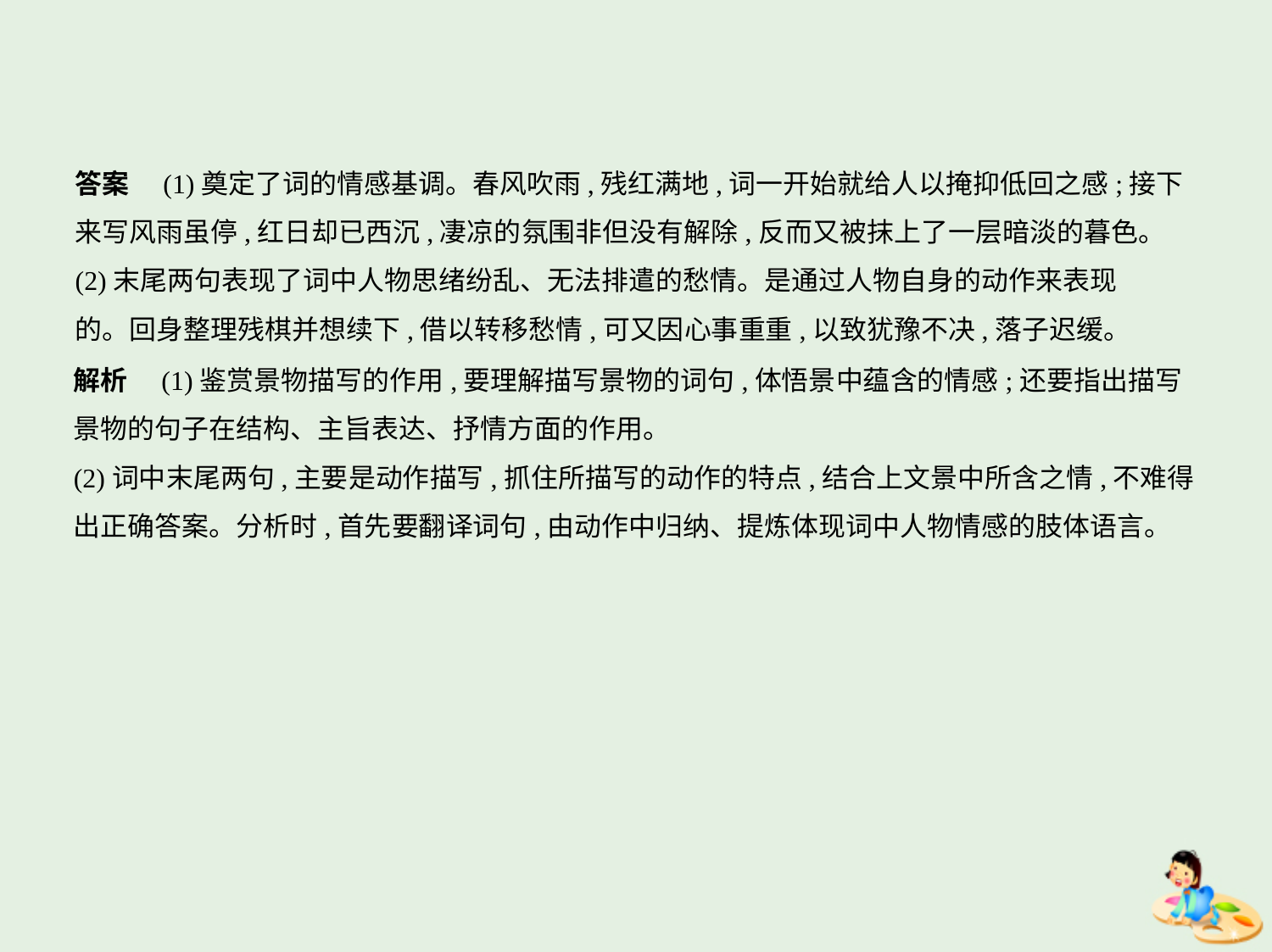

答案　(1)奠定了词的情感基调。春风吹雨,残红满地,词一开始就给人以掩抑低回之感;接下
来写风雨虽停,红日却已西沉,凄凉的氛围非但没有解除,反而又被抹上了一层暗淡的暮色。
(2)末尾两句表现了词中人物思绪纷乱、无法排遣的愁情。是通过人物自身的动作来表现
的。回身整理残棋并想续下,借以转移愁情,可又因心事重重,以致犹豫不决,落子迟缓。
解析　(1)鉴赏景物描写的作用,要理解描写景物的词句,体悟景中蕴含的情感;还要指出描写
景物的句子在结构、主旨表达、抒情方面的作用。
(2)词中末尾两句,主要是动作描写,抓住所描写的动作的特点,结合上文景中所含之情,不难得
出正确答案。分析时,首先要翻译词句,由动作中归纳、提炼体现词中人物情感的肢体语言。